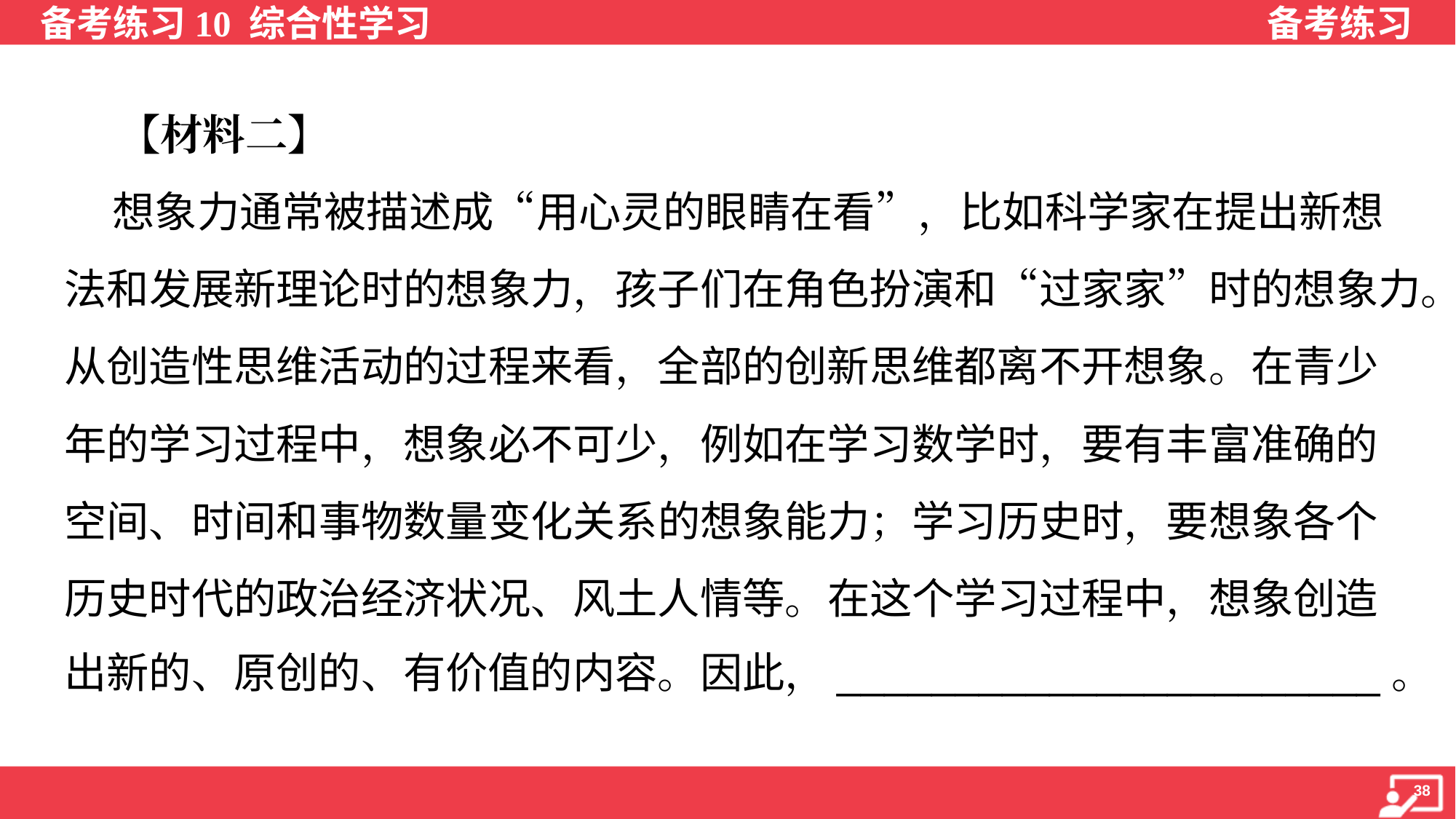

【材料二】
    想象力通常被描述成“用心灵的眼睛在看”，比如科学家在提出新想
法和发展新理论时的想象力，孩子们在角色扮演和“过家家”时的想象力。
从创造性思维活动的过程来看，全部的创新思维都离不开想象。在青少
年的学习过程中，想象必不可少，例如在学习数学时，要有丰富准确的
空间、时间和事物数量变化关系的想象能力；学习历史时，要想象各个
历史时代的政治经济状况、风土人情等。在这个学习过程中，想象创造
出新的、原创的、有价值的内容。因此，_______________________。